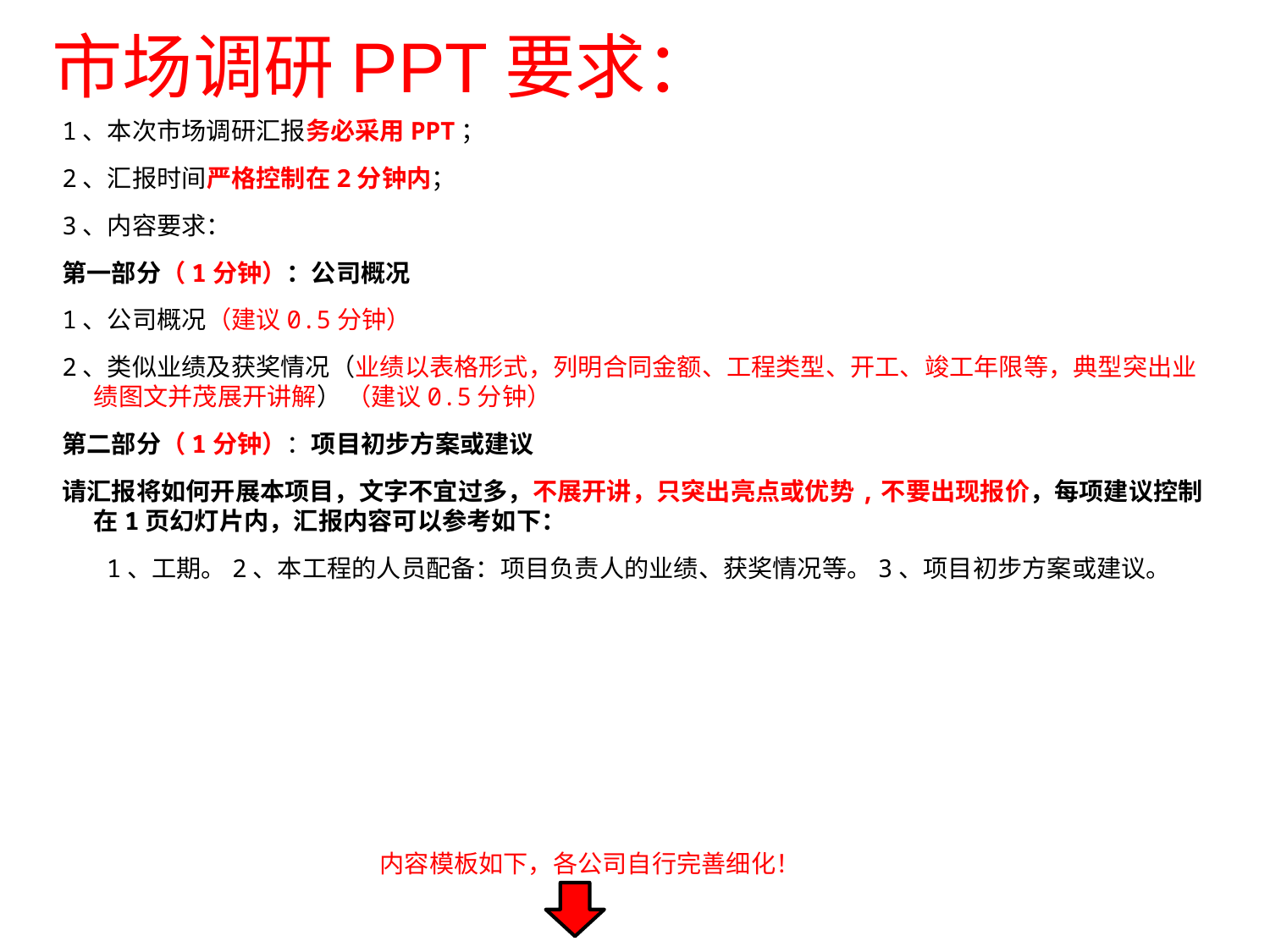

市场调研PPT要求：
1、本次市场调研汇报务必采用PPT；
2、汇报时间严格控制在2分钟内；
3、内容要求：
第一部分（1分钟）：公司概况
1、公司概况（建议0.5分钟）
2、类似业绩及获奖情况（业绩以表格形式，列明合同金额、工程类型、开工、竣工年限等，典型突出业绩图文并茂展开讲解） （建议0.5分钟）
第二部分（1分钟）：项目初步方案或建议
请汇报将如何开展本项目，文字不宜过多，不展开讲，只突出亮点或优势,不要出现报价，每项建议控制在1页幻灯片内，汇报内容可以参考如下：
   1、工期。2、本工程的人员配备：项目负责人的业绩、获奖情况等。3、项目初步方案或建议。

内容模板如下，各公司自行完善细化！